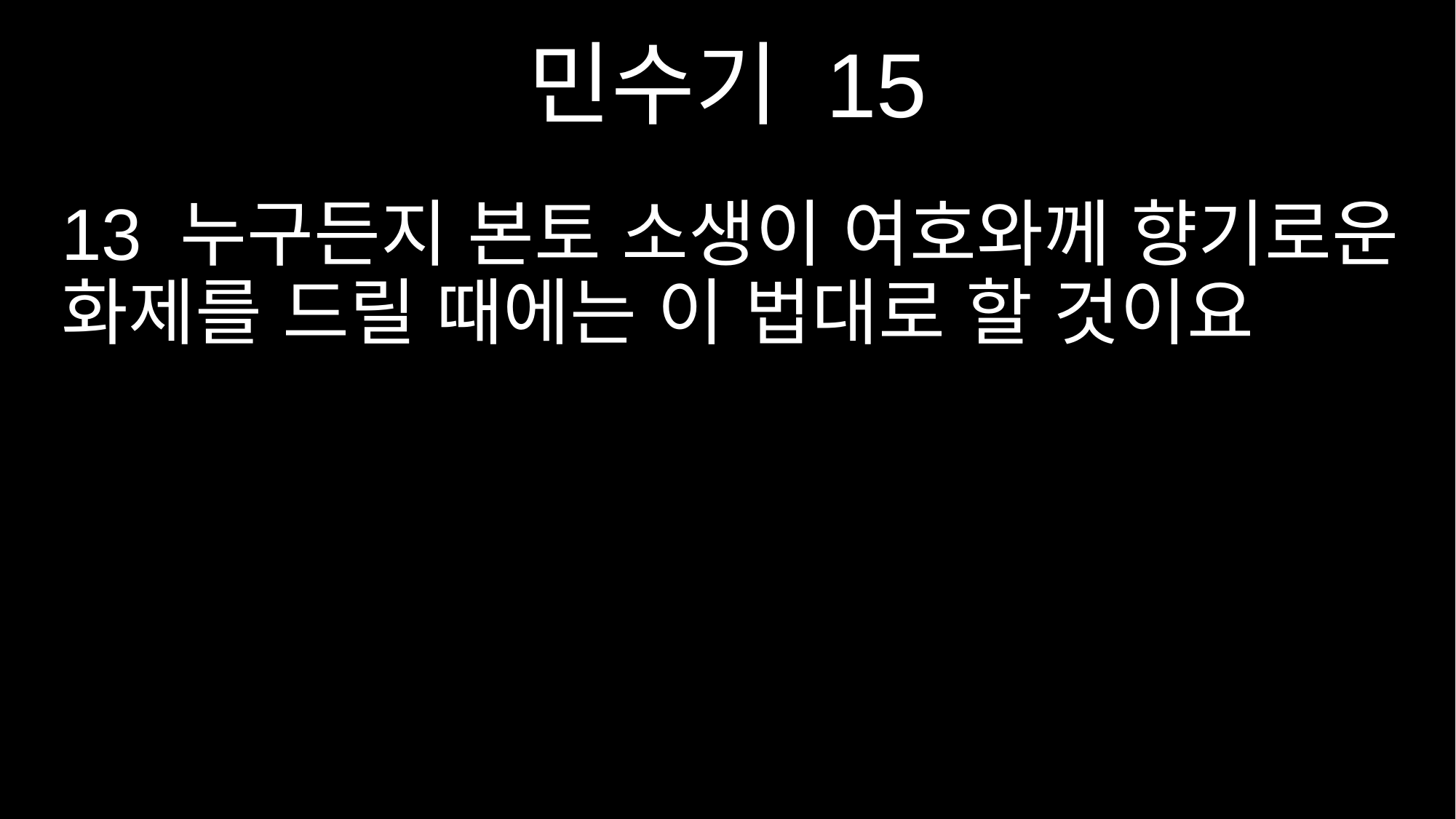

민수기 15
13 누구든지 본토 소생이 여호와께 향기로운 화제를 드릴 때에는 이 법대로 할 것이요